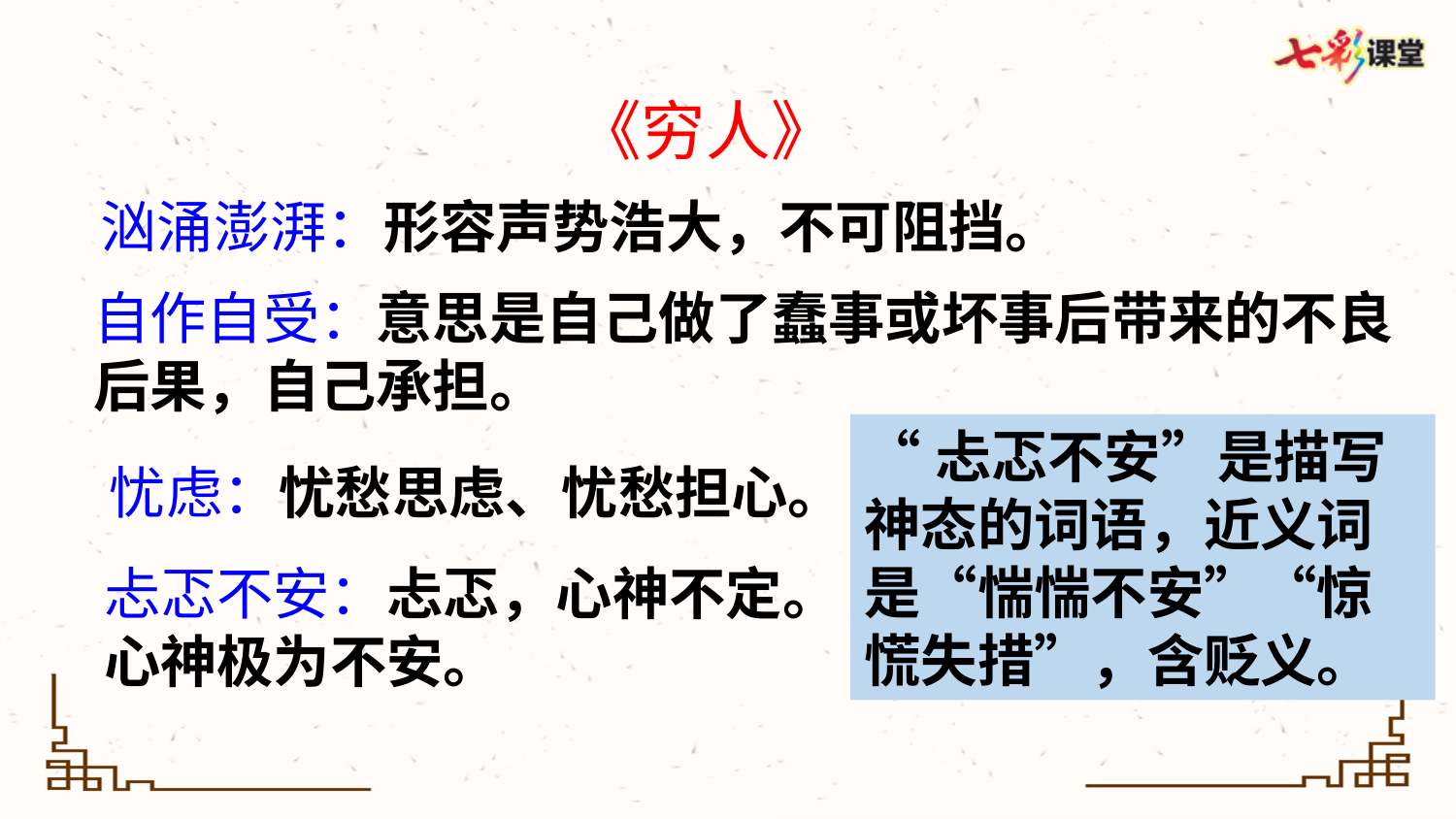

《穷人》
汹涌澎湃：形容声势浩大，不可阻挡。
自作自受：意思是自己做了蠢事或坏事后带来的不良后果，自己承担。
“忐忑不安”是描写神态的词语，近义词是“惴惴不安”“惊慌失措”，含贬义。
忧虑：忧愁思虑、忧愁担心。
忐忑不安：忐忑，心神不定。心神极为不安。